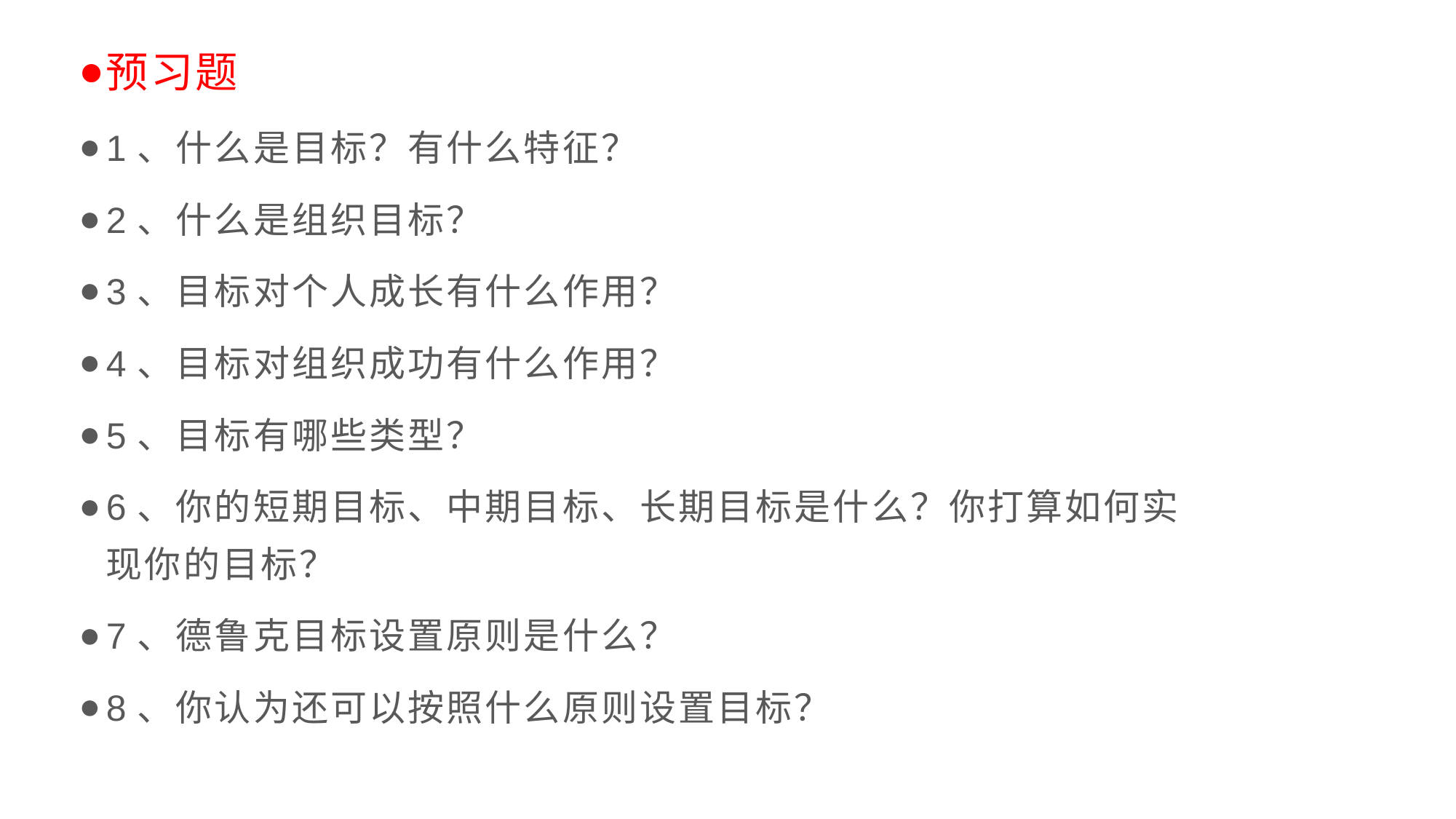

预习题
1、什么是目标？有什么特征？
2、什么是组织目标？
3、目标对个人成长有什么作用？
4、目标对组织成功有什么作用？
5、目标有哪些类型？
6、你的短期目标、中期目标、长期目标是什么？你打算如何实现你的目标？
7、德鲁克目标设置原则是什么？
8、你认为还可以按照什么原则设置目标？
11